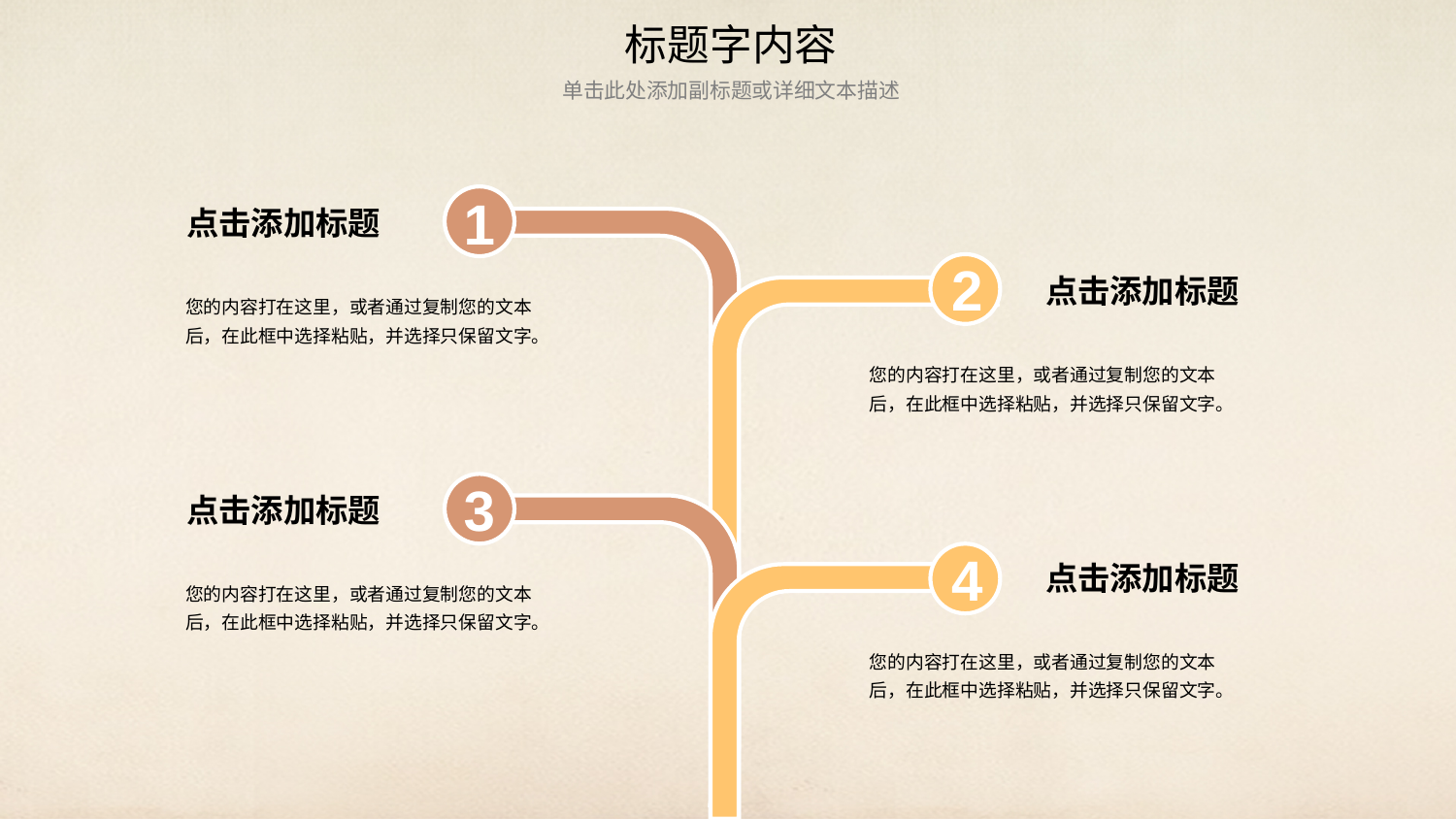

标题字内容
单击此处添加副标题或详细文本描述
1

点击添加标题
2

点击添加标题
您的内容打在这里，或者通过复制您的文本后，在此框中选择粘贴，并选择只保留文字。
您的内容打在这里，或者通过复制您的文本后，在此框中选择粘贴，并选择只保留文字。
3

点击添加标题
4

点击添加标题
您的内容打在这里，或者通过复制您的文本后，在此框中选择粘贴，并选择只保留文字。
您的内容打在这里，或者通过复制您的文本后，在此框中选择粘贴，并选择只保留文字。